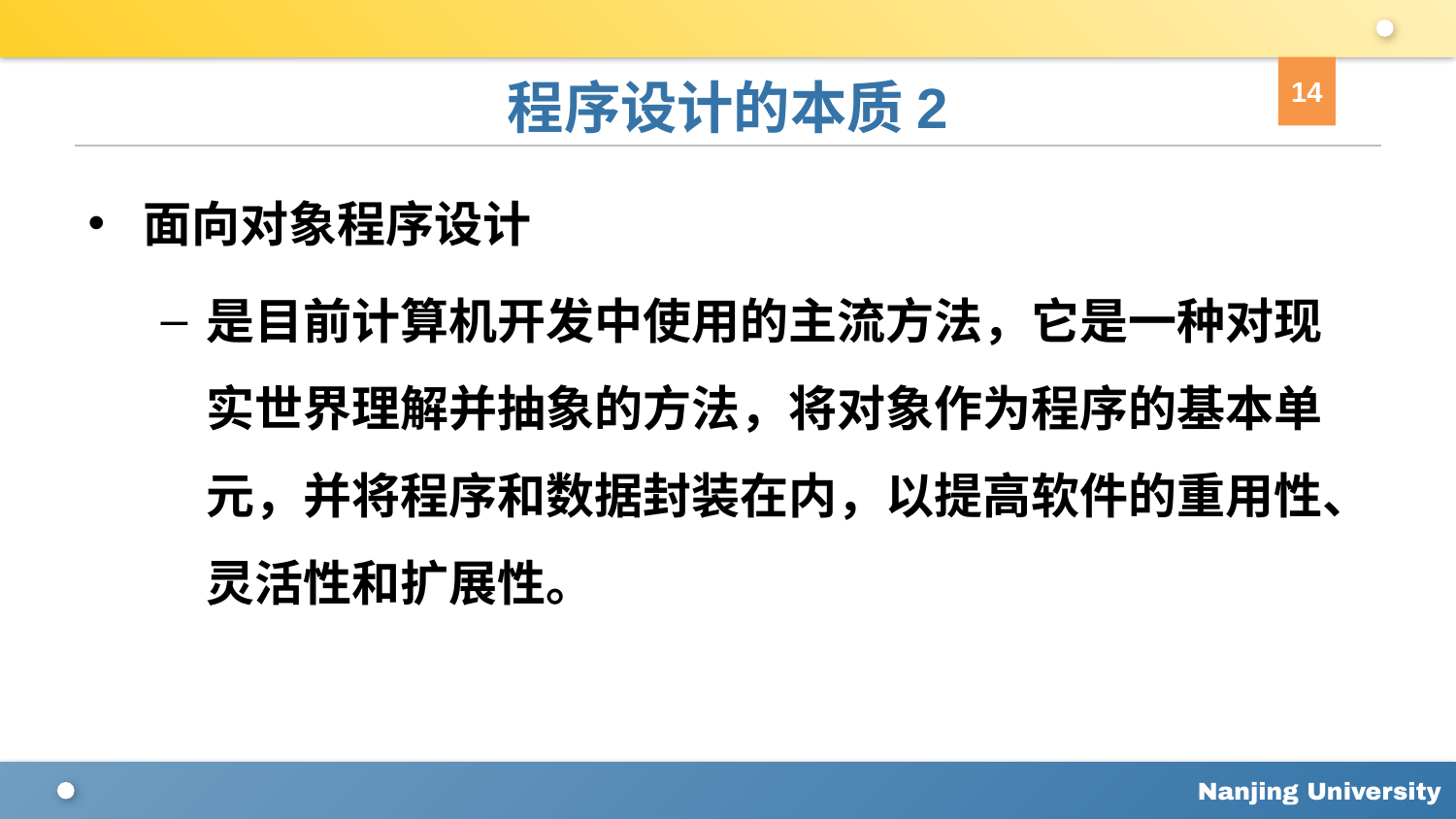

14
# 程序设计的本质2
面向对象程序设计
是目前计算机开发中使用的主流方法，它是一种对现实世界理解并抽象的方法，将对象作为程序的基本单元，并将程序和数据封装在内，以提高软件的重用性、灵活性和扩展性。